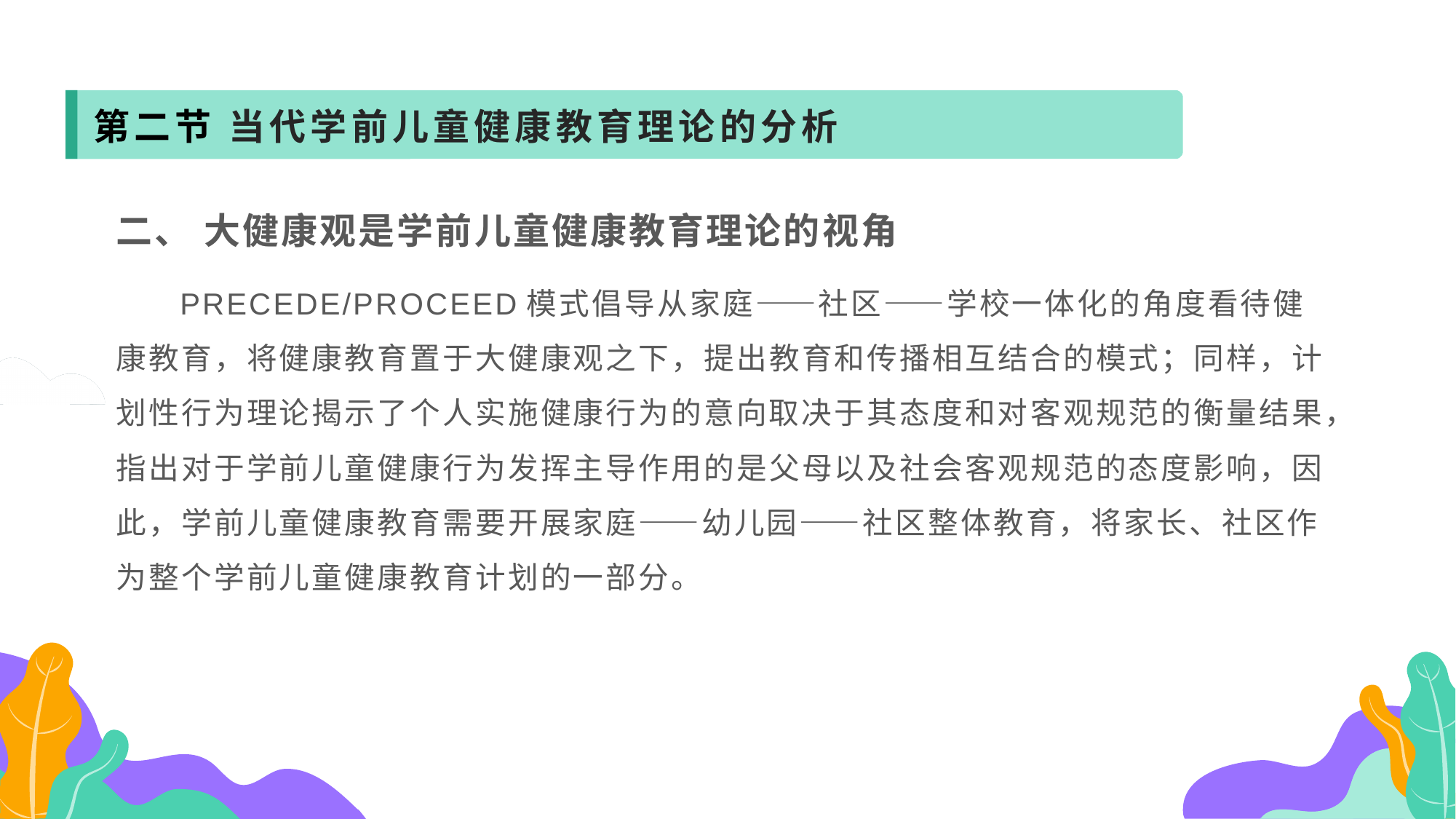

第二节 当代学前儿童健康教育理论的分析
二、 大健康观是学前儿童健康教育理论的视角
      PRECEDE/PROCEED模式倡导从家庭——社区——学校一体化的角度看待健康教育，将健康教育置于大健康观之下，提出教育和传播相互结合的模式；同样，计划性行为理论揭示了个人实施健康行为的意向取决于其态度和对客观规范的衡量结果，指出对于学前儿童健康行为发挥主导作用的是父母以及社会客观规范的态度影响，因此，学前儿童健康教育需要开展家庭——幼儿园——社区整体教育，将家长、社区作为整个学前儿童健康教育计划的一部分。